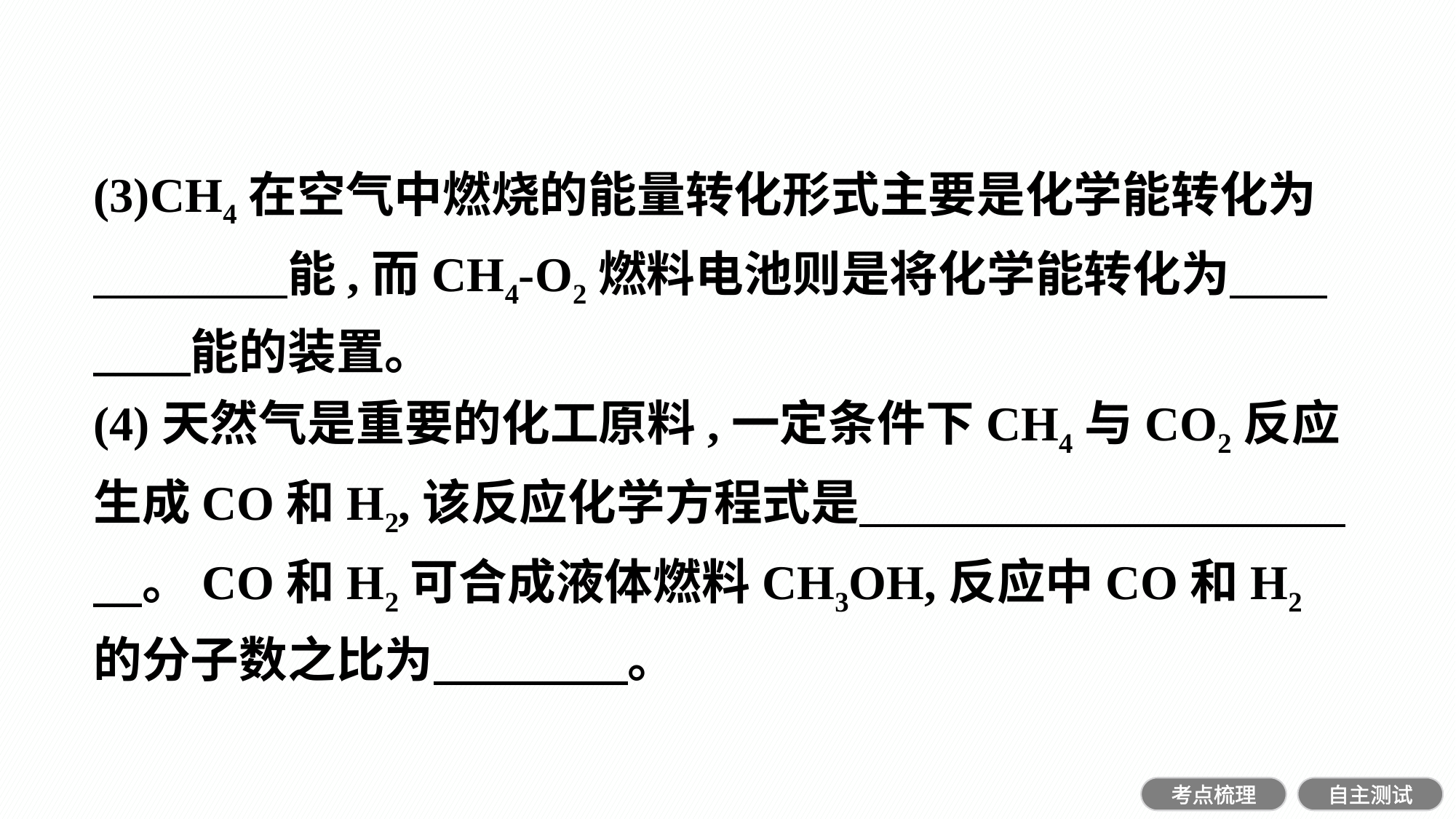

(3)CH4在空气中燃烧的能量转化形式主要是化学能转化为　　　　能,而CH4-O2燃料电池则是将化学能转化为　　　　能的装置。
(4)天然气是重要的化工原料,一定条件下CH4与CO2反应生成CO和H2,该反应化学方程式是　　　　　　　　　　　。CO和H2可合成液体燃料CH3OH,反应中CO和H2的分子数之比为　　　　。